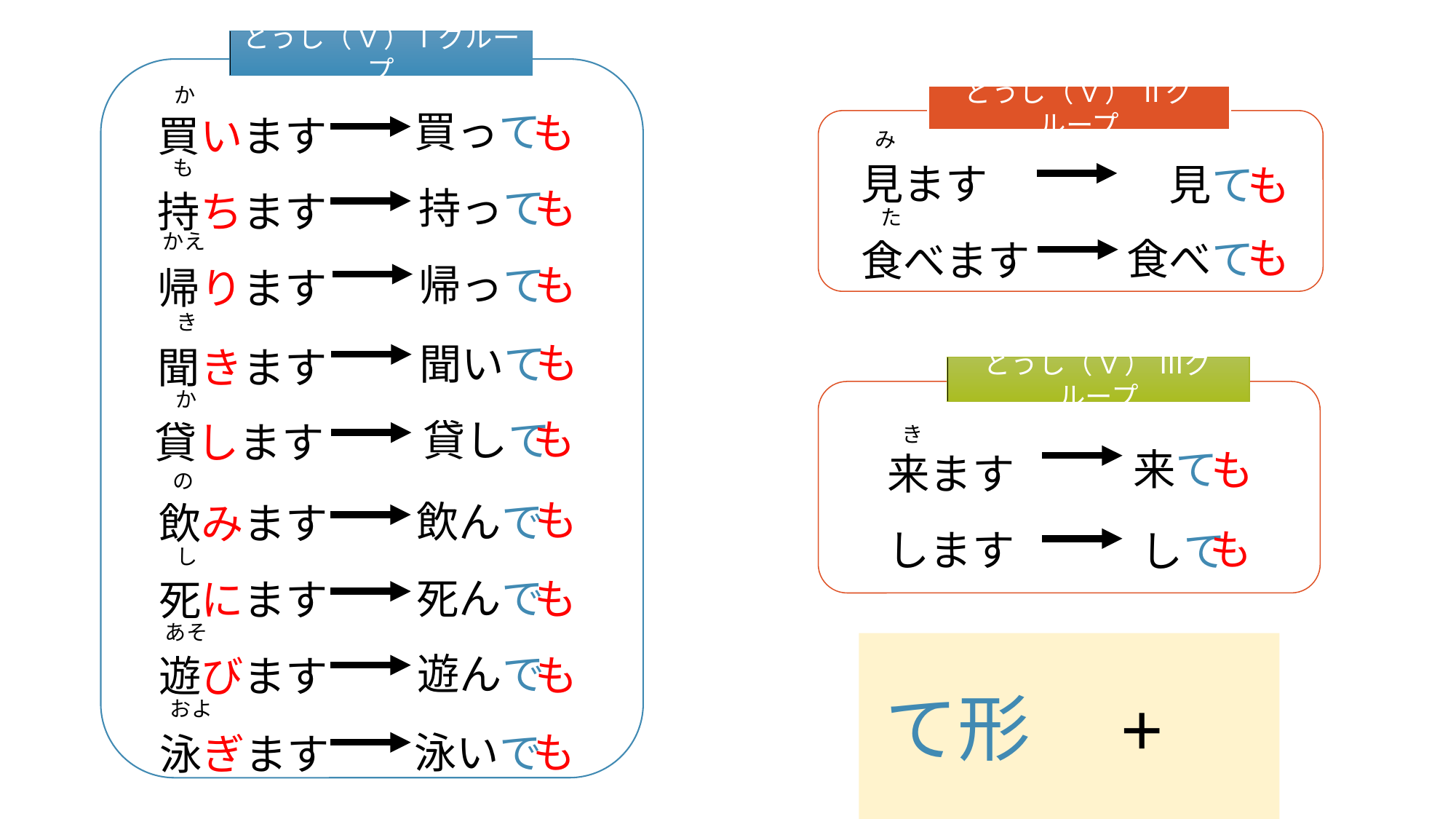

どうし（V）Ⅰグループ

買って
も
か
買います
持ちます
帰ります
どうし（V） Ⅱグループ

み
見ます
食べます
見て
も
も
持って
も
た
も
食べて
かえ
帰って
も
き
も
聞いて
聞きます
どうし（V） Ⅲグループ
か

も
貸して
貸します
来て
も
き
来ます
します
の
も
飲んで
飲みます
死にます
遊びます
も
して
し
死んで
も
あそ
遊んで
も
て形　+　も
およ
泳いで
も
泳ぎます